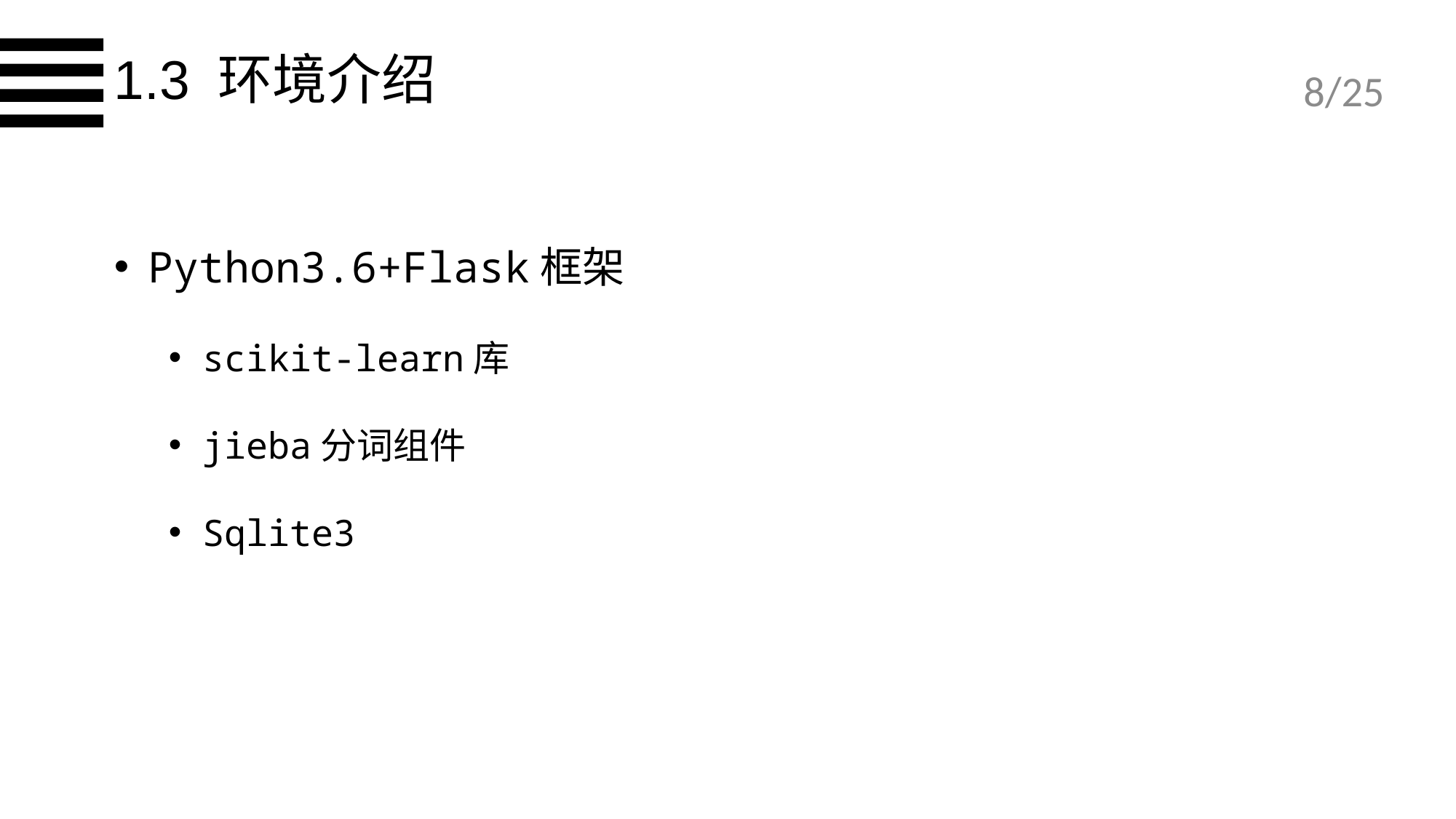

1.3 环境介绍

8/25
Python3.6+Flask框架
scikit-learn库
jieba分词组件
Sqlite3